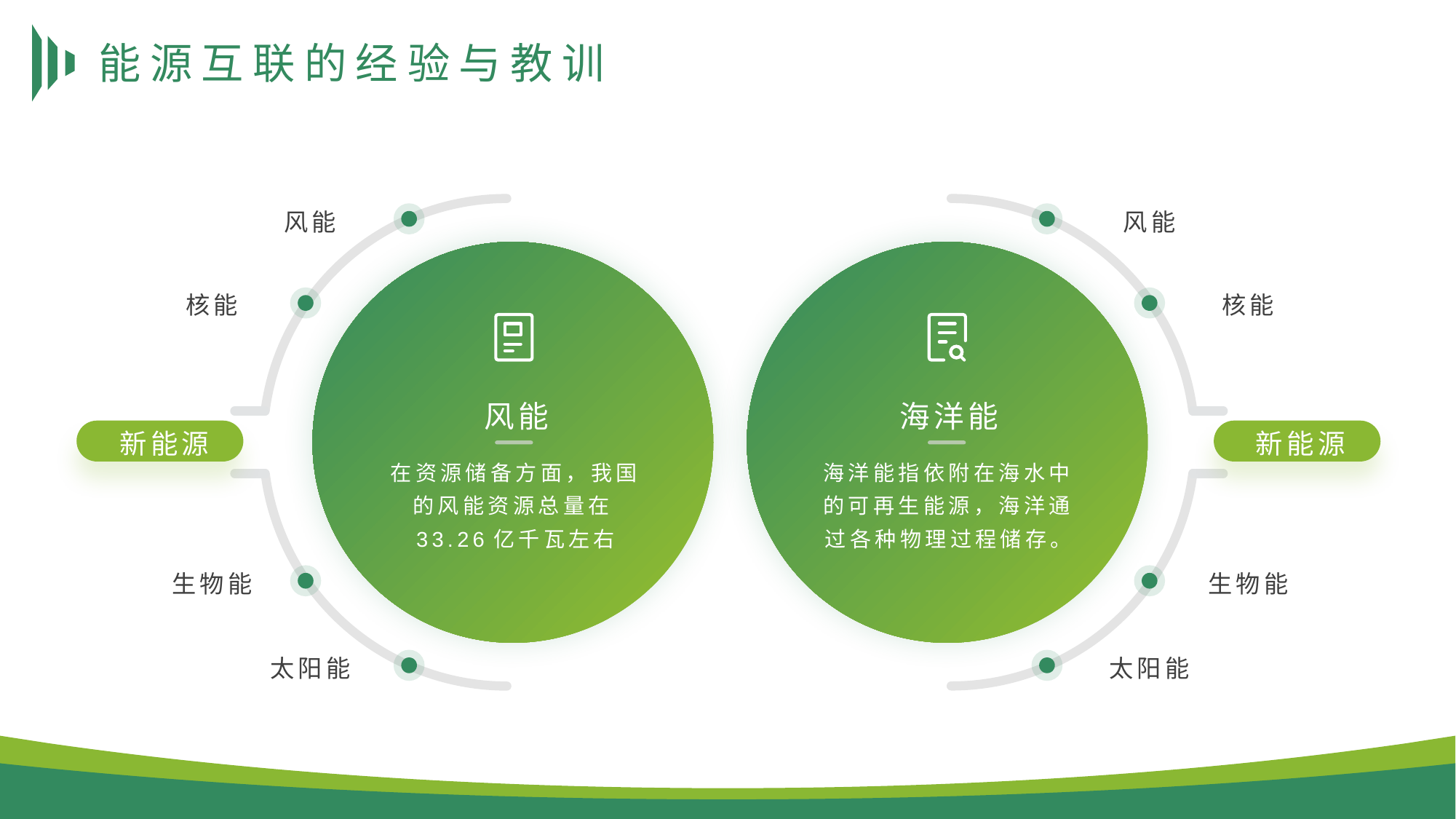

# 能源互联的经验与教训

风能
风能

核能
核能

风能
海洋能
新能源

新能源

在资源储备方面，我国的风能资源总量在33.26亿千瓦左右
海洋能指依附在海水中的可再生能源，海洋通过各种物理过程储存。
生物能
生物能

太阳能
太阳能